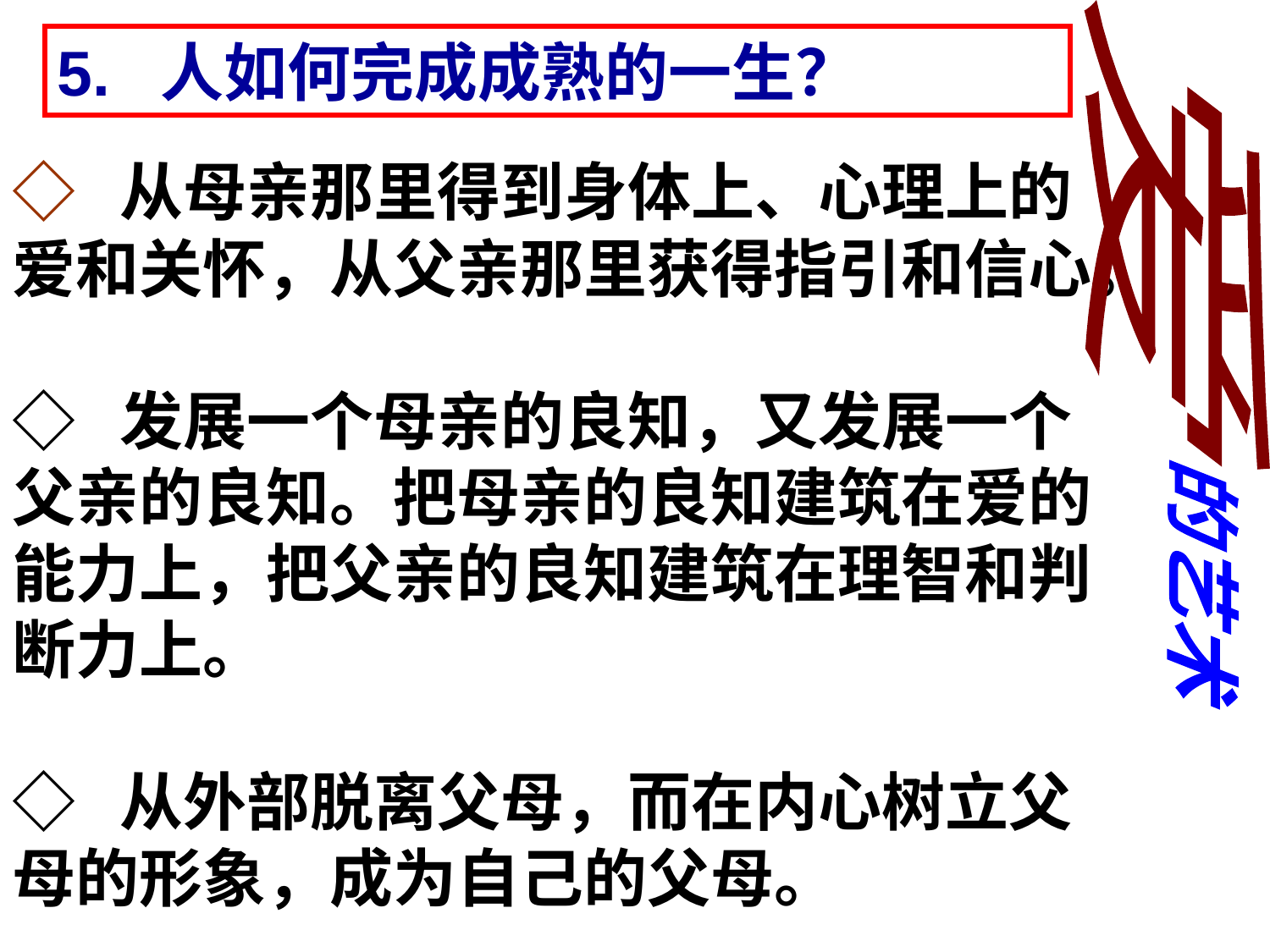

5.  人如何完成成熟的一生？
爱
◇  从母亲那里得到身体上、心理上的爱和关怀，从父亲那里获得指引和信心。

◇  发展一个母亲的良知，又发展一个父亲的良知。把母亲的良知建筑在爱的能力上，把父亲的良知建筑在理智和判断力上。

◇  从外部脱离父母，而在内心树立父母的形象，成为自己的父母。

的艺术